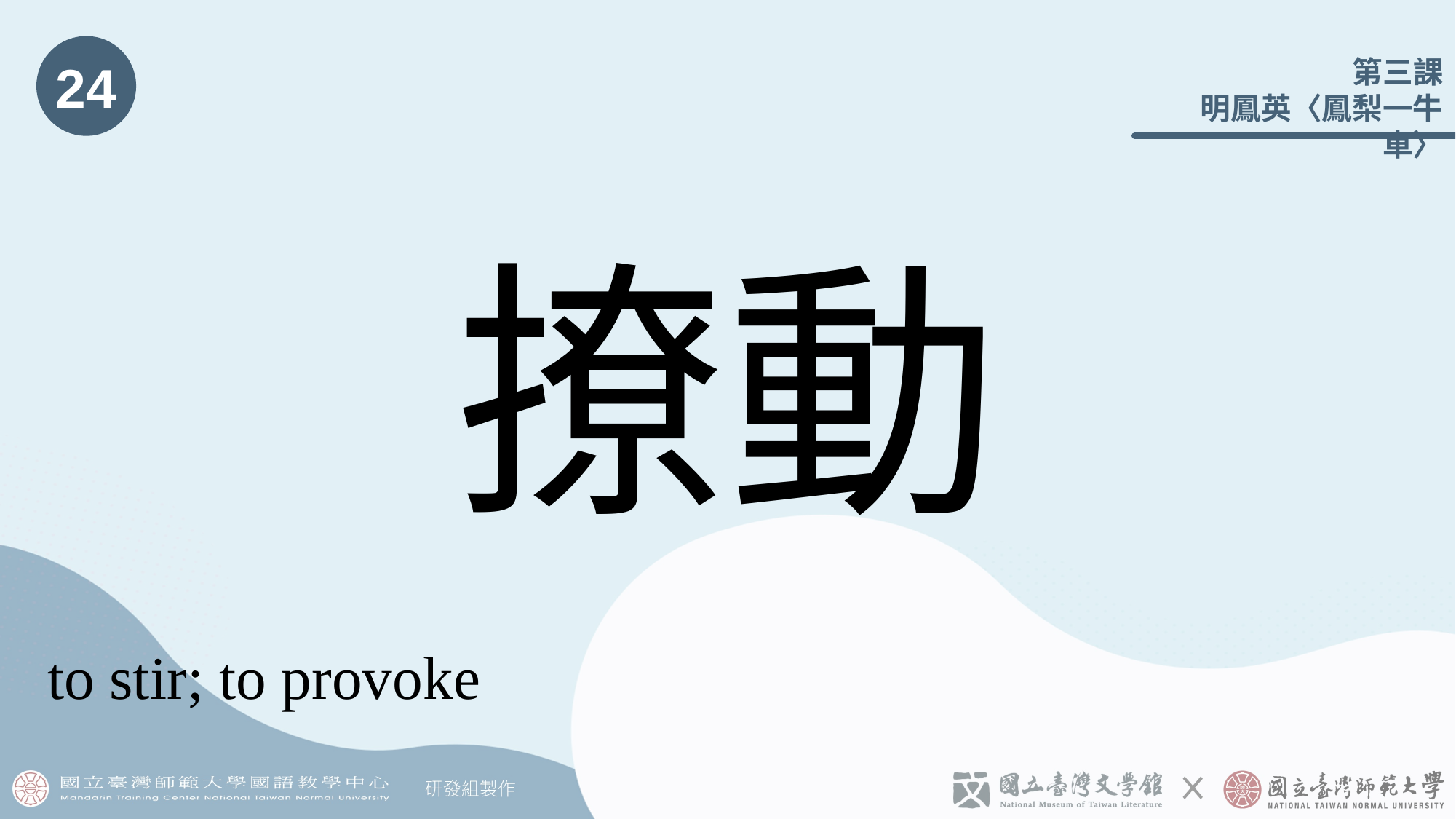

24
# 撩動
to stir; to provoke